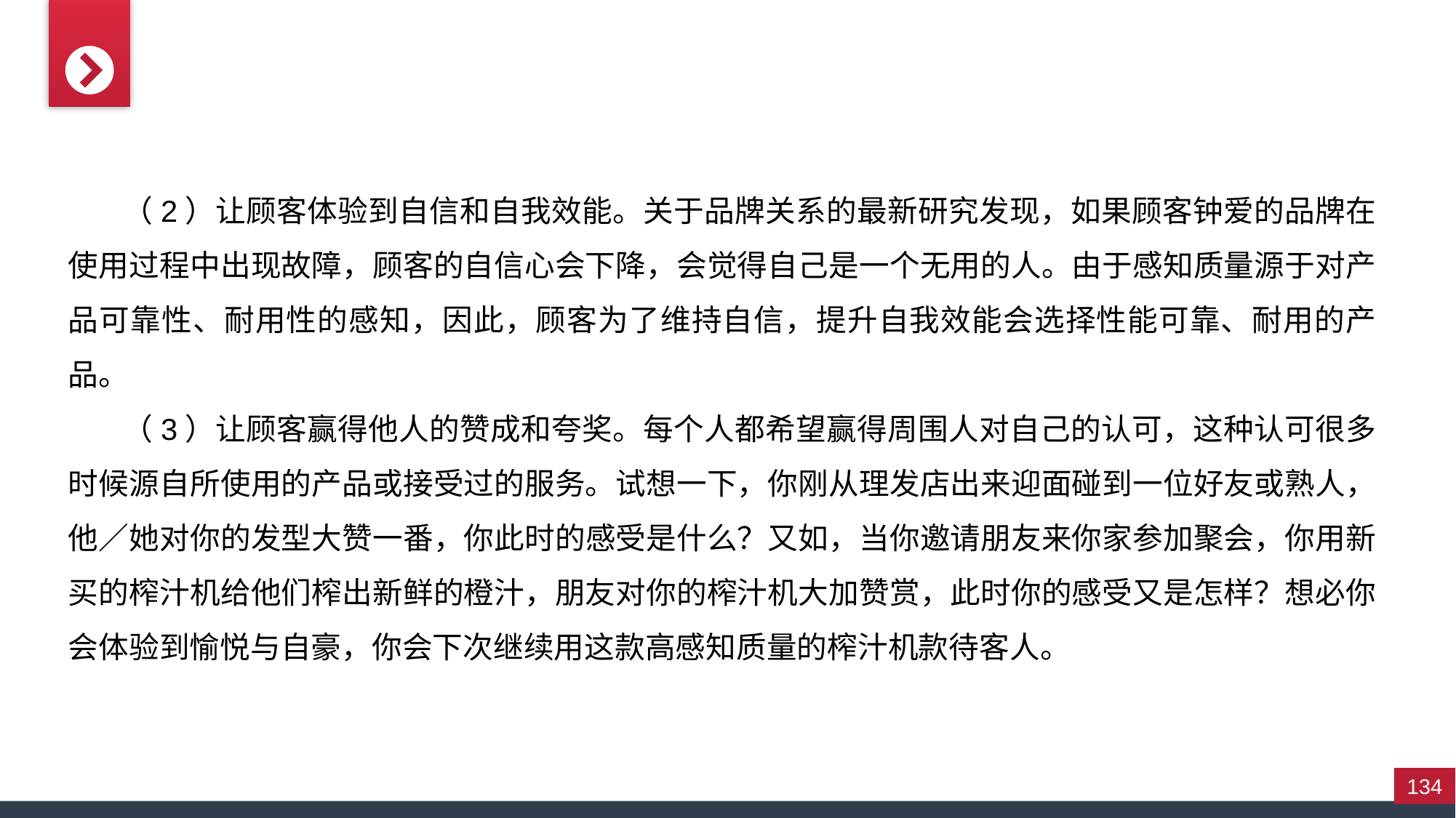

（2）让顾客体验到自信和自我效能。关于品牌关系的最新研究发现，如果顾客钟爱的品牌在使用过程中出现故障，顾客的自信心会下降，会觉得自己是一个无用的人。由于感知质量源于对产品可靠性、耐用性的感知，因此，顾客为了维持自信，提升自我效能会选择性能可靠、耐用的产品。
（3）让顾客赢得他人的赞成和夸奖。每个人都希望赢得周围人对自己的认可，这种认可很多时候源自所使用的产品或接受过的服务。试想一下，你刚从理发店出来迎面碰到一位好友或熟人，他／她对你的发型大赞一番，你此时的感受是什么？又如，当你邀请朋友来你家参加聚会，你用新买的榨汁机给他们榨出新鲜的橙汁，朋友对你的榨汁机大加赞赏，此时你的感受又是怎样？想必你会体验到愉悦与自豪，你会下次继续用这款高感知质量的榨汁机款待客人。